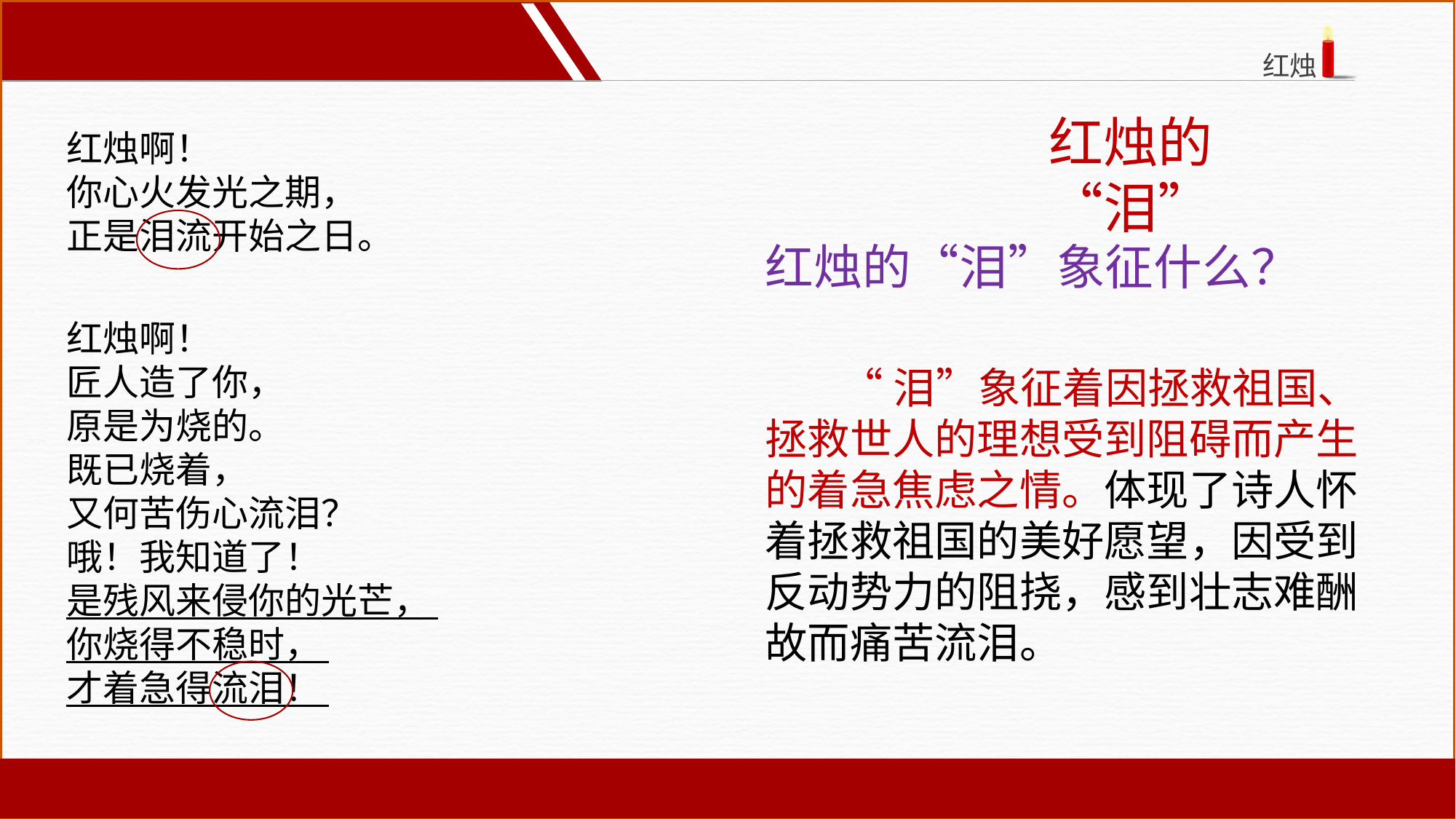

红烛的“泪”
红烛啊！
你心火发光之期，
正是泪流开始之日。
红烛啊！
匠人造了你，
原是为烧的。
既已烧着，
又何苦伤心流泪？
哦！我知道了！
是残风来侵你的光芒，
你烧得不稳时，
才着急得流泪！

红烛的“泪”象征什么？
        “泪”象征着因拯救祖国、拯救世人的理想受到阻碍而产生的着急焦虑之情。体现了诗人怀着拯救祖国的美好愿望，因受到反动势力的阻挠，感到壮志难酬故而痛苦流泪。